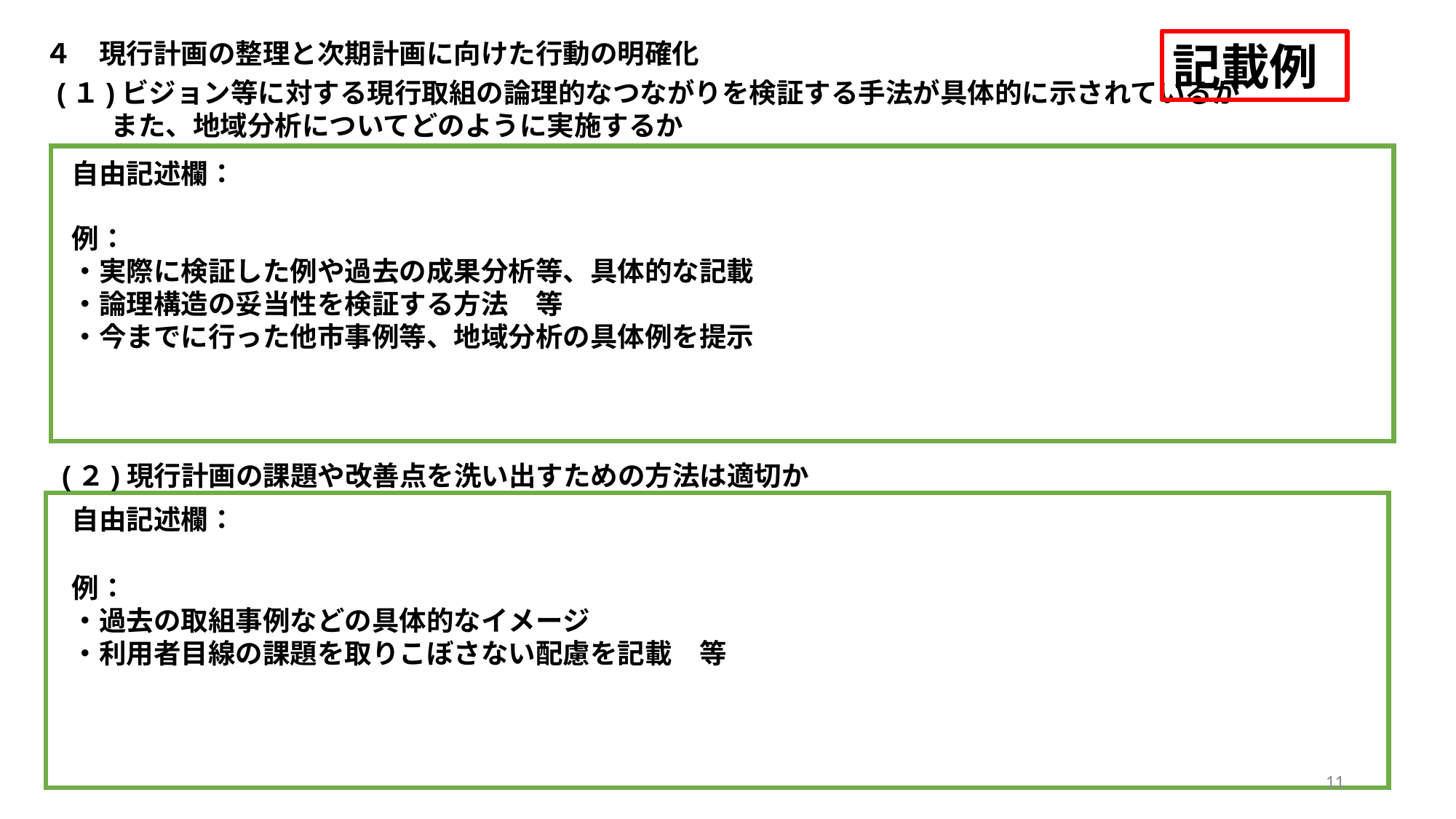

４　現行計画の整理と次期計画に向けた行動の明確化
記載例
(１)ビジョン等に対する現行取組の論理的なつながりを検証する手法が具体的に示されているか
　　また、地域分析についてどのように実施するか

自由記述欄：
例：
・実際に検証した例や過去の成果分析等、具体的な記載
・論理構造の妥当性を検証する方法　等
・今までに行った他市事例等、地域分析の具体例を提示
(２)現行計画の課題や改善点を洗い出すための方法は適切か

自由記述欄：
例：
・過去の取組事例などの具体的なイメージ
・利用者目線の課題を取りこぼさない配慮を記載　等
11